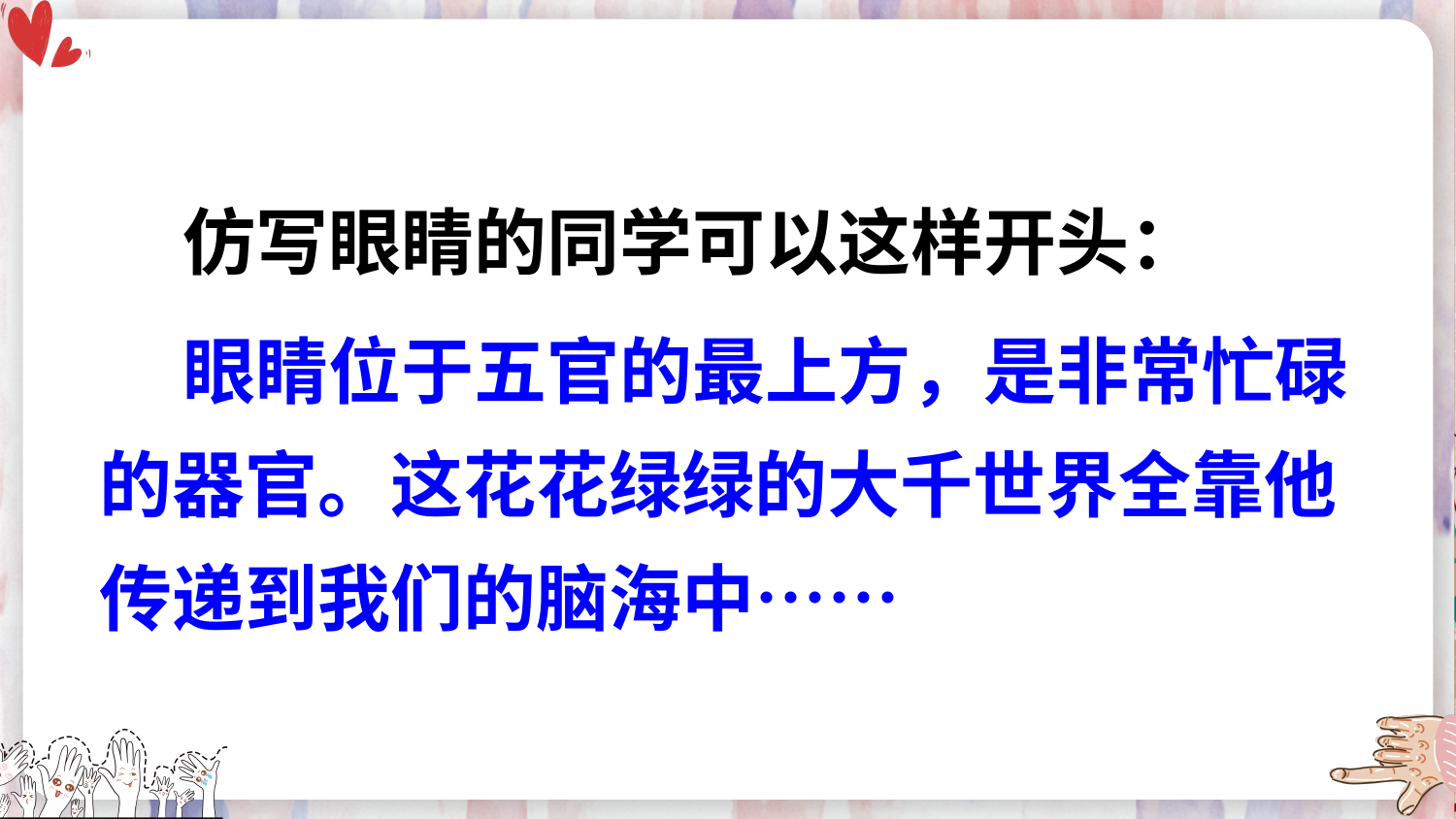

仿写眼睛的同学可以这样开头：
    眼睛位于五官的最上方，是非常忙碌的器官。这花花绿绿的大千世界全靠他传递到我们的脑海中……